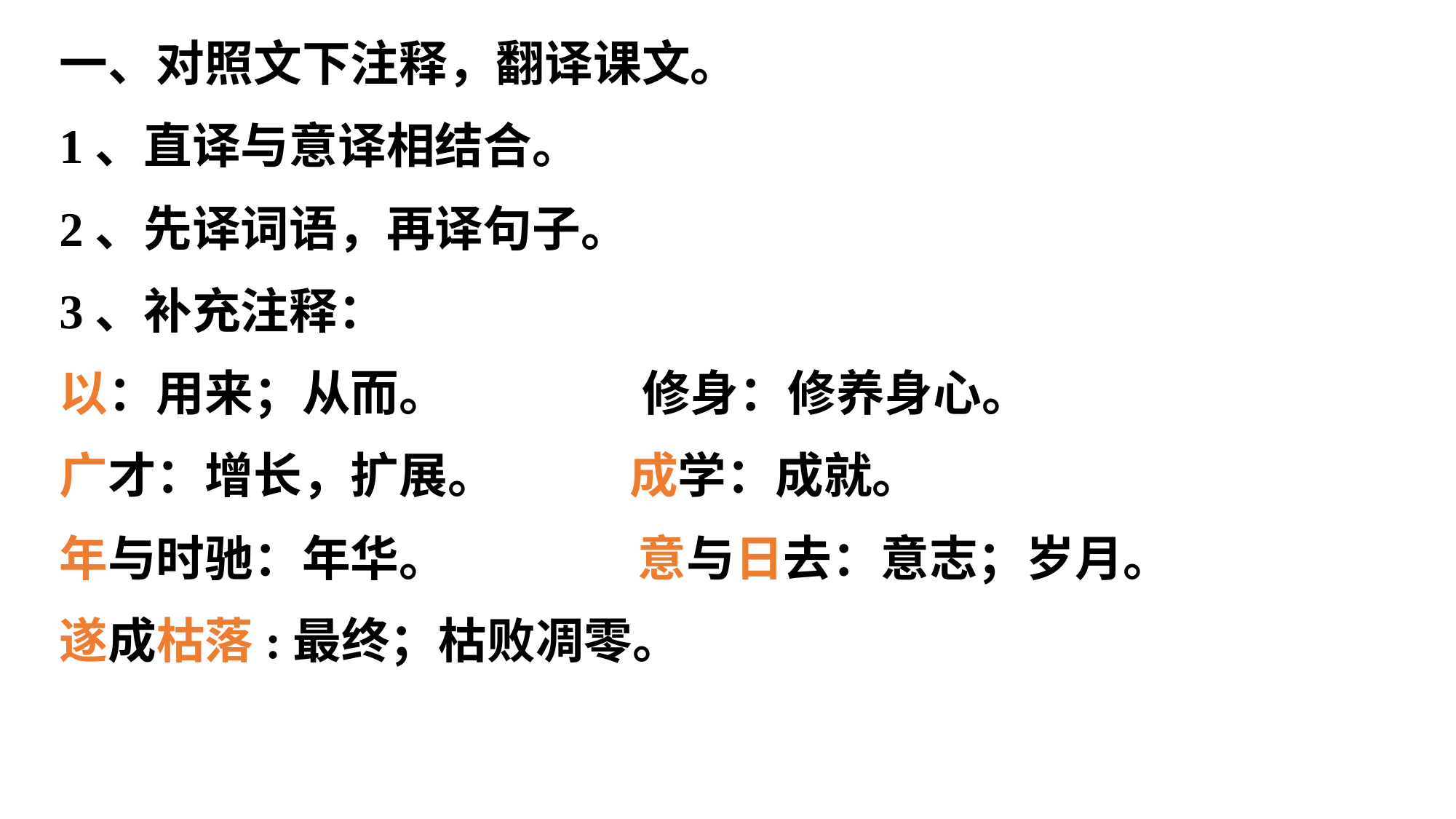

一、对照文下注释，翻译课文。
1、直译与意译相结合。
2、先译词语，再译句子。
3、补充注释：
以：用来；从而。　　　　修身：修养身心。
广才：增长，扩展。            成学：成就。
年与时驰：年华。　　　    意与日去：意志；岁月。
遂成枯落:最终；枯败凋零。